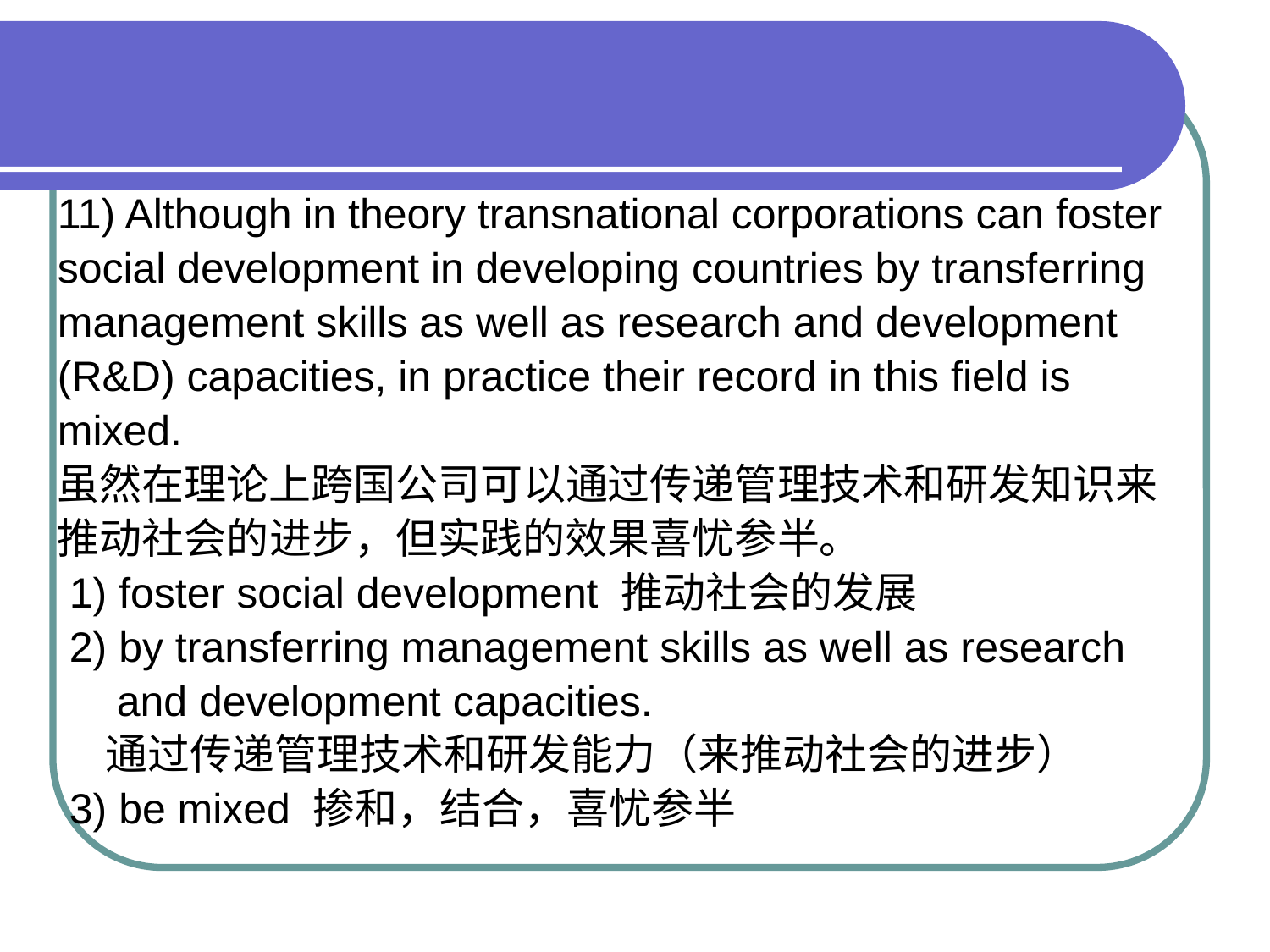

11) Although in theory transnational corporations can foster
social development in developing countries by transferring
management skills as well as research and development
(R&D) capacities, in practice their record in this field is
mixed.
虽然在理论上跨国公司可以通过传递管理技术和研发知识来
推动社会的进步，但实践的效果喜忧参半。
 1) foster social development 推动社会的发展
 2) by transferring management skills as well as research
     and development capacities.
    通过传递管理技术和研发能力（来推动社会的进步）
 3) be mixed 掺和，结合，喜忧参半